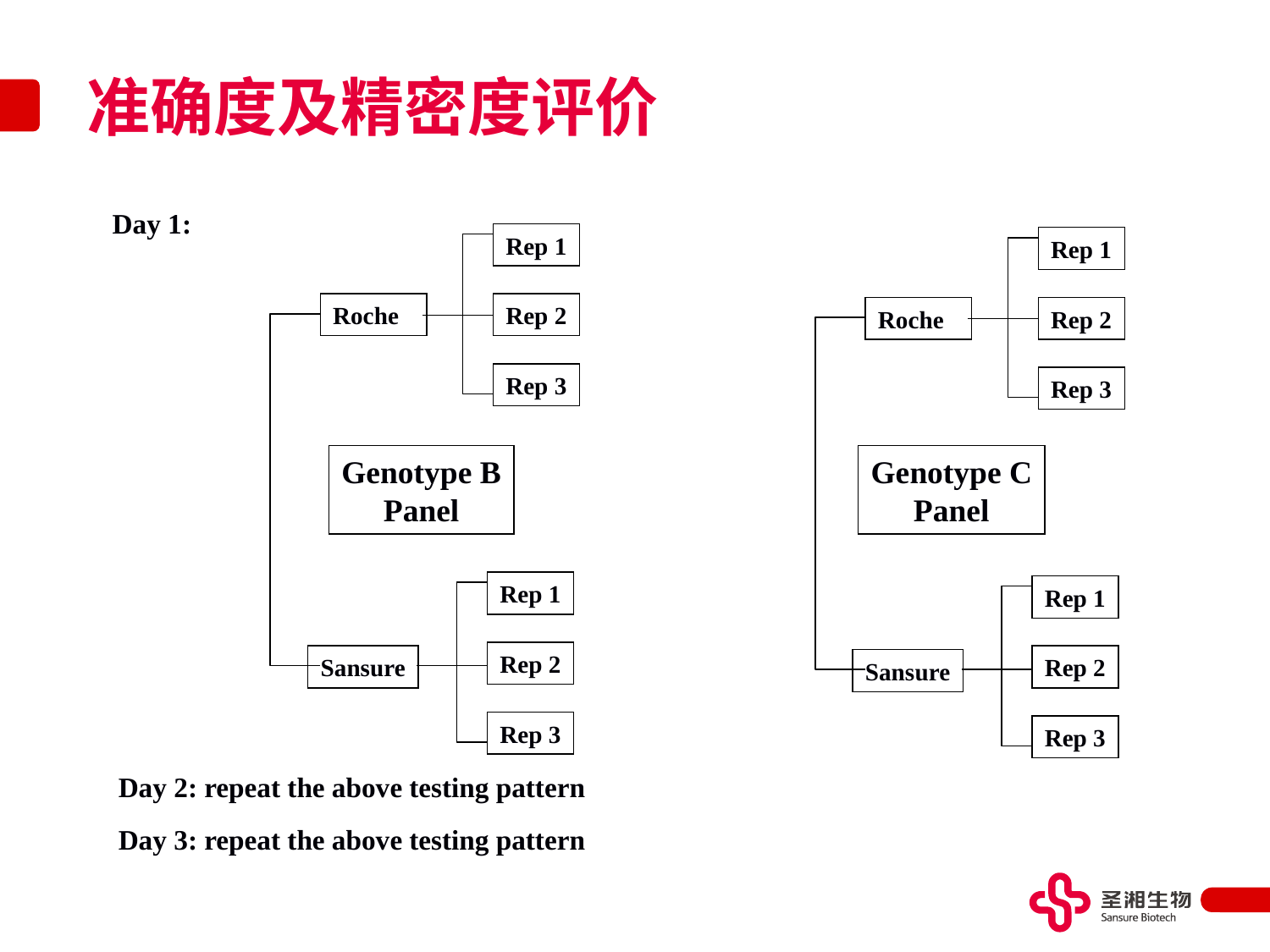

# 准确度及精密度评价
Day 1:
Rep 1
Rep 1

Roche
Rep 2
Roche
Rep 2

Rep 3
Rep 3
Genotype B
Panel
Genotype C
Panel
Rep 1
Rep 1

Rep 2
Sansure
Rep 2
Sansure
Rep 3
Rep 3
Day 2: repeat the above testing pattern
Day 3: repeat the above testing pattern